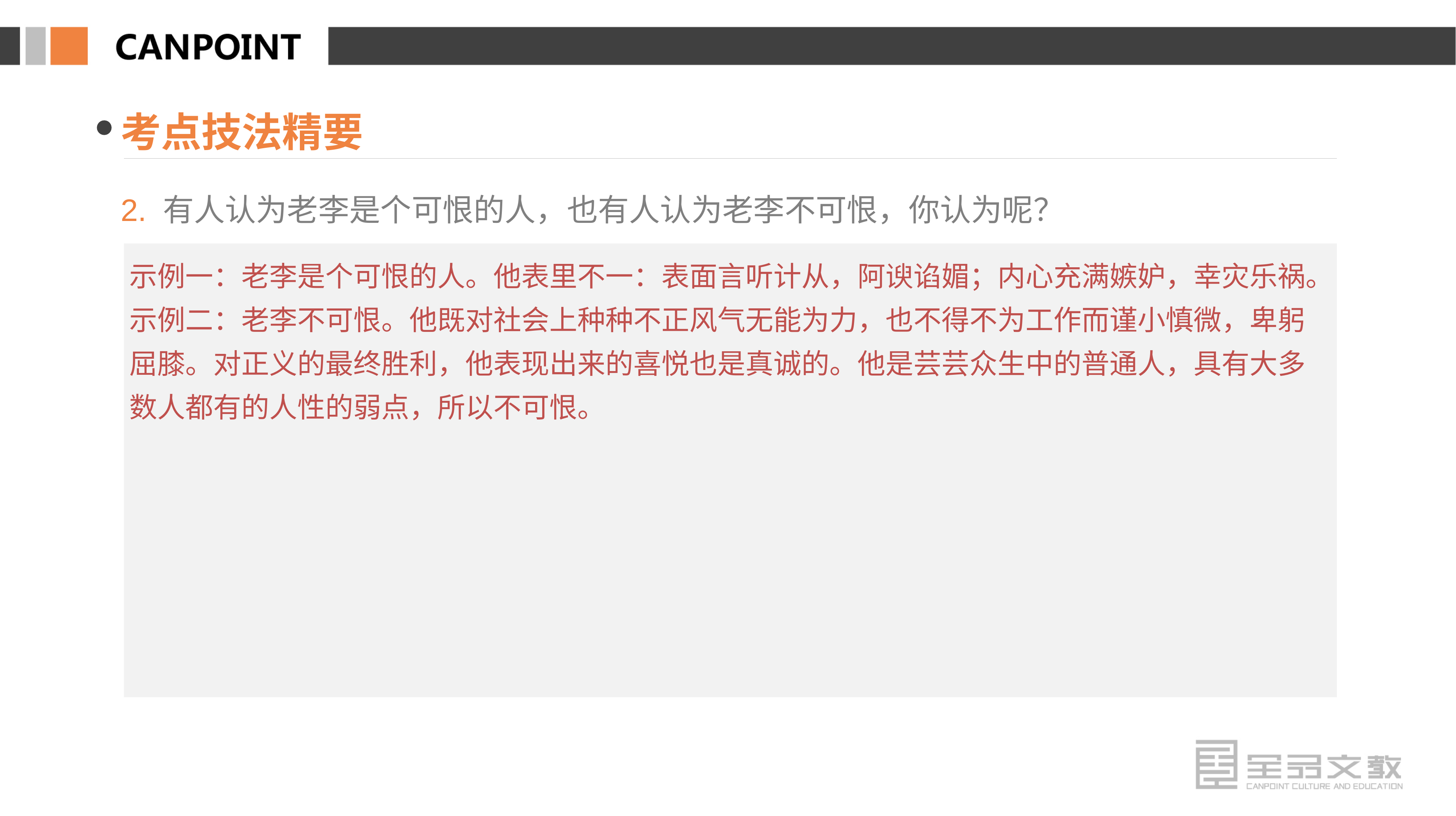

考点技法精要

2. 有人认为老李是个可恨的人，也有人认为老李不可恨，你认为呢？

示例一：老李是个可恨的人。他表里不一：表面言听计从，阿谀谄媚；内心充满嫉妒，幸灾乐祸。
示例二：老李不可恨。他既对社会上种种不正风气无能为力，也不得不为工作而谨小慎微，卑躬屈膝。对正义的最终胜利，他表现出来的喜悦也是真诚的。他是芸芸众生中的普通人，具有大多数人都有的人性的弱点，所以不可恨。